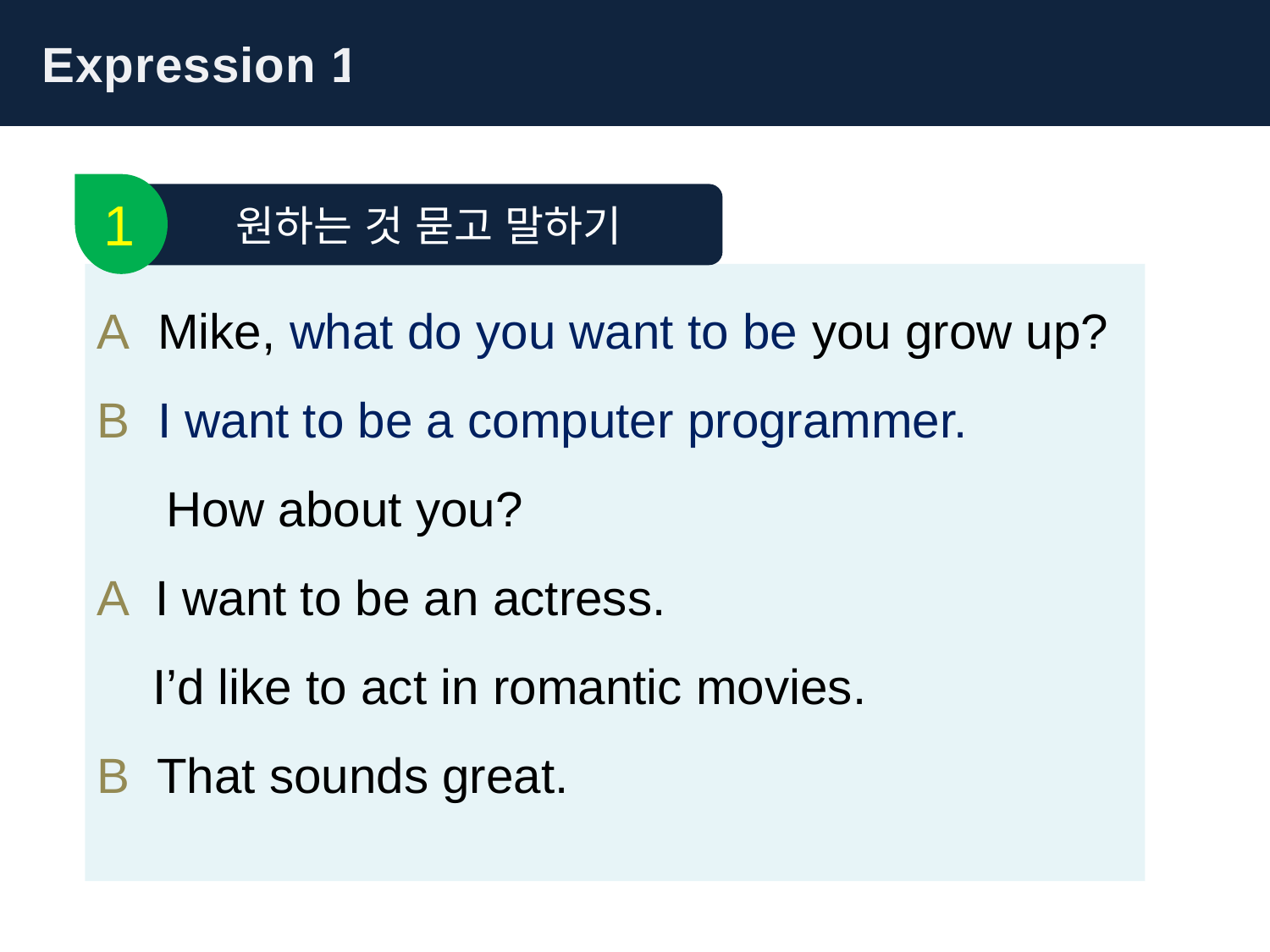

Expression 1

1
원하는 것 묻고 말하기
A  Mike, what do you want to be you grow up?
B  I want to be a computer programmer.
     How about you?
A  I want to be an actress.
    I’d like to act in romantic movies.
B  That sounds great.